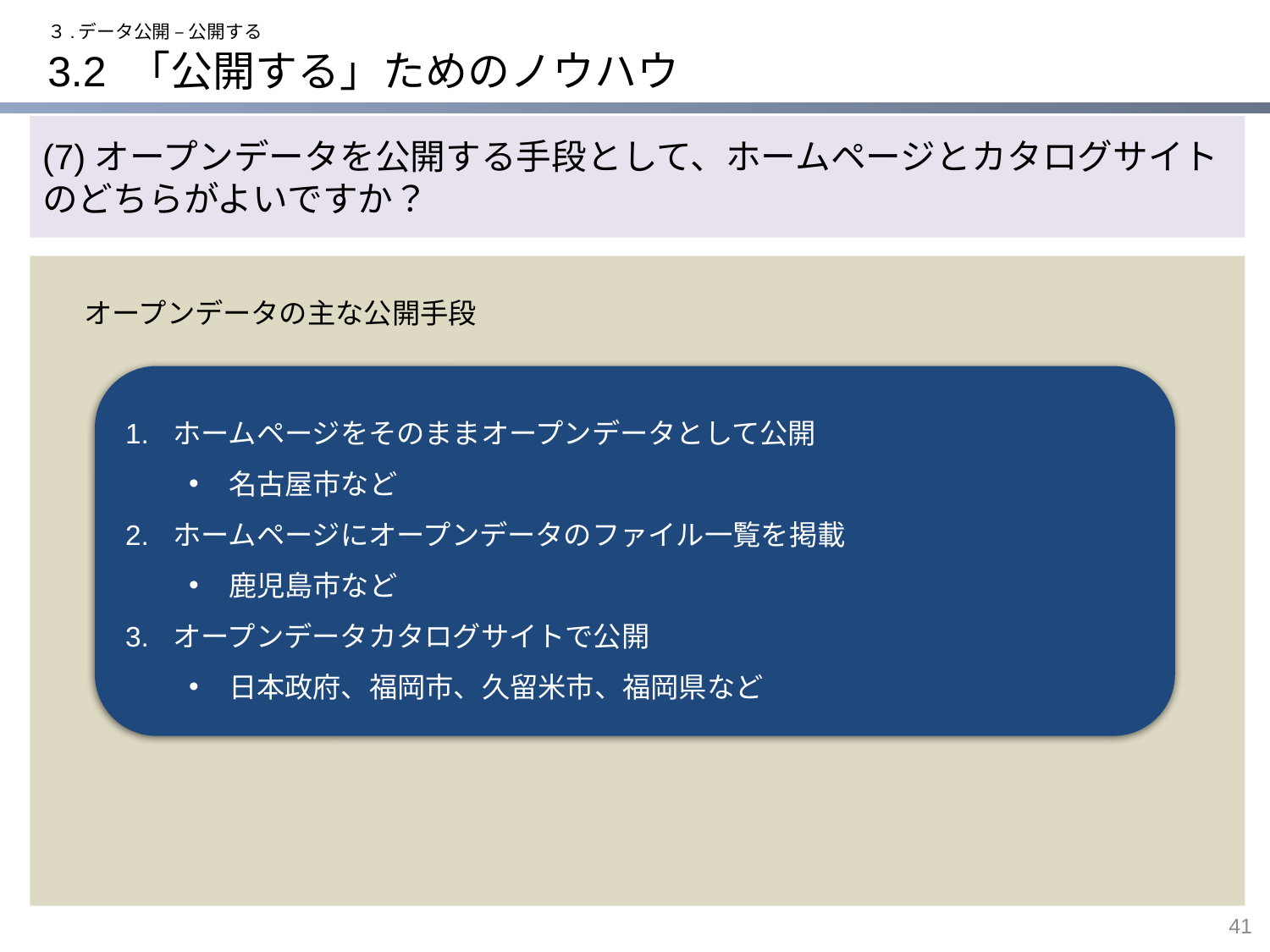

３.データ公開 – 公開する
# 3.2 「公開する」ためのノウハウ
(7)オープンデータを公開する手段として、ホームページとカタログサイトのどちらがよいですか？

オープンデータの主な公開手段
ホームページをそのままオープンデータとして公開
名古屋市など
ホームページにオープンデータのファイル一覧を掲載
鹿児島市など
オープンデータカタログサイトで公開
日本政府、福岡市、久留米市、福岡県など
41